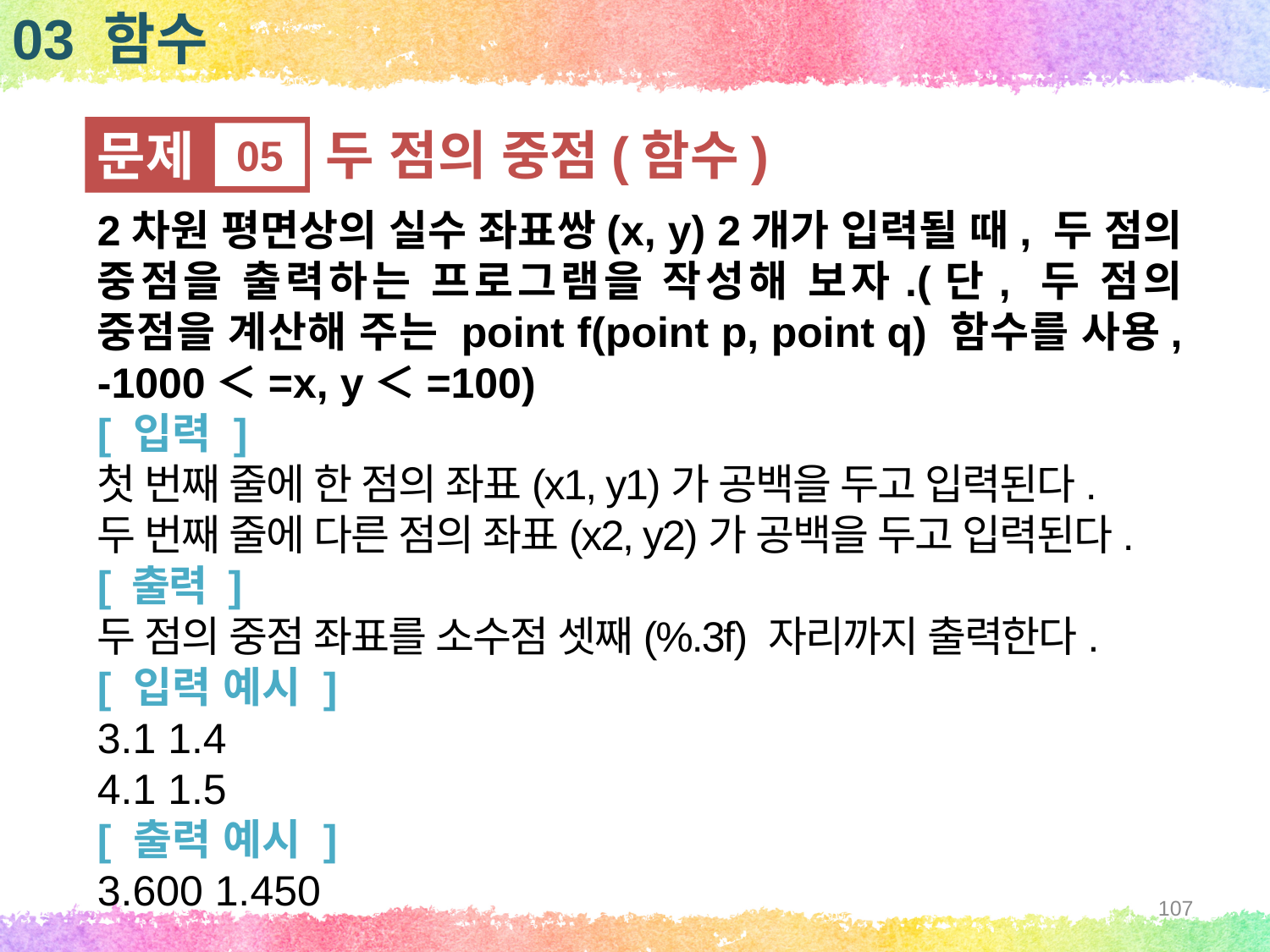

03 함수
문제
05
두 점의 중점(함수)
2차원 평면상의 실수 좌표쌍(x, y) 2개가 입력될 때, 두 점의 중점을 출력하는 프로그램을 작성해 보자.(단, 두 점의 중점을 계산해 주는 point f(point p, point q) 함수를 사용, -1000＜=x, y＜=100)
[ 입력 ]
첫 번째 줄에 한 점의 좌표(x1, y1)가 공백을 두고 입력된다.
두 번째 줄에 다른 점의 좌표(x2, y2)가 공백을 두고 입력된다.
[ 출력 ]
두 점의 중점 좌표를 소수점 셋째(%.3f) 자리까지 출력한다.
[ 입력 예시 ]
3.1 1.4
4.1 1.5
[ 출력 예시 ]
3.600 1.450
107